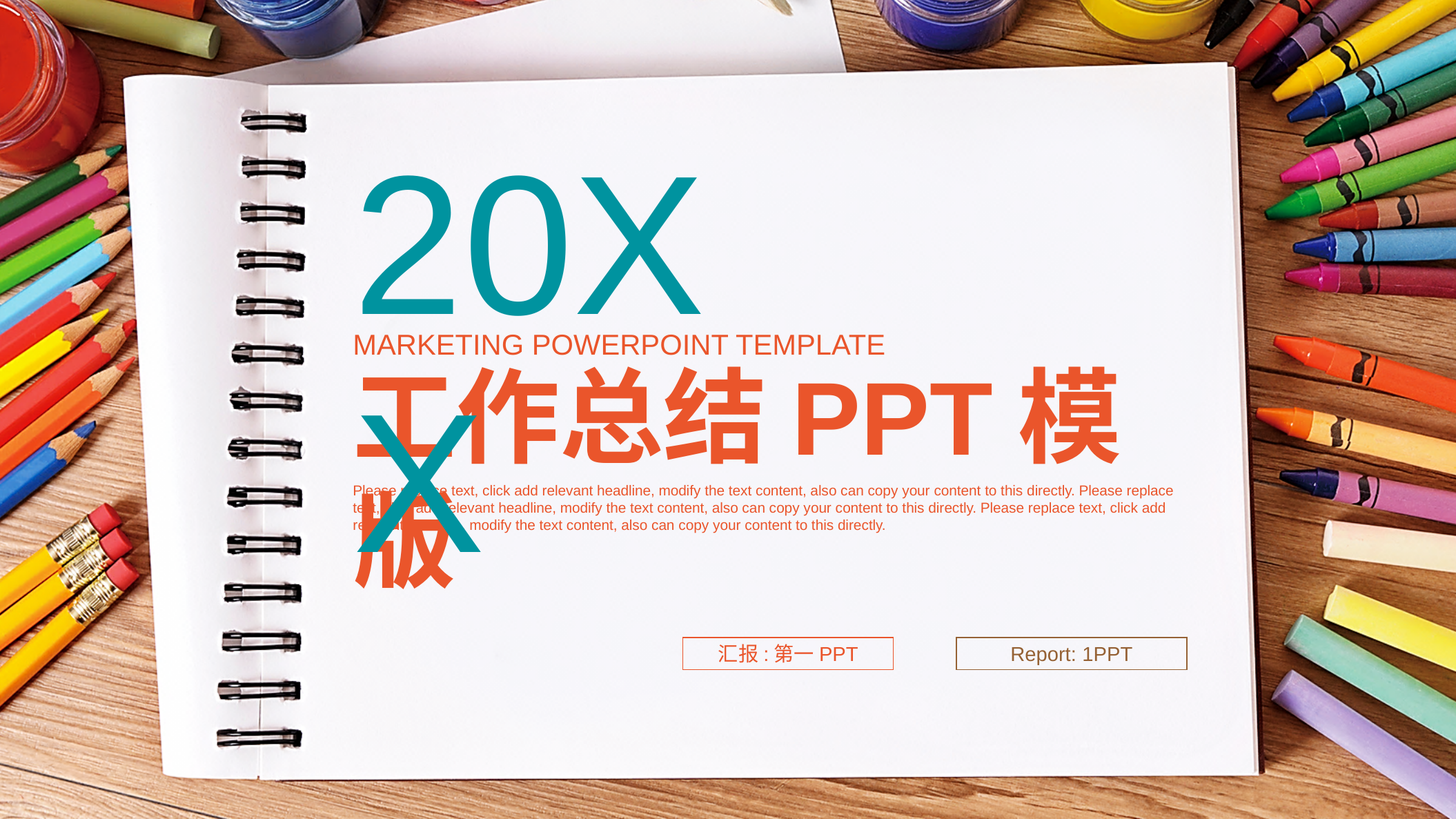

20XX
MARKETING POWERPOINT TEMPLATE
工作总结PPT模版
Please replace text, click add relevant headline, modify the text content, also can copy your content to this directly. Please replace text, click add relevant headline, modify the text content, also can copy your content to this directly. Please replace text, click add relevant headline, modify the text content, also can copy your content to this directly.
汇报:第一PPT
Report: 1PPT